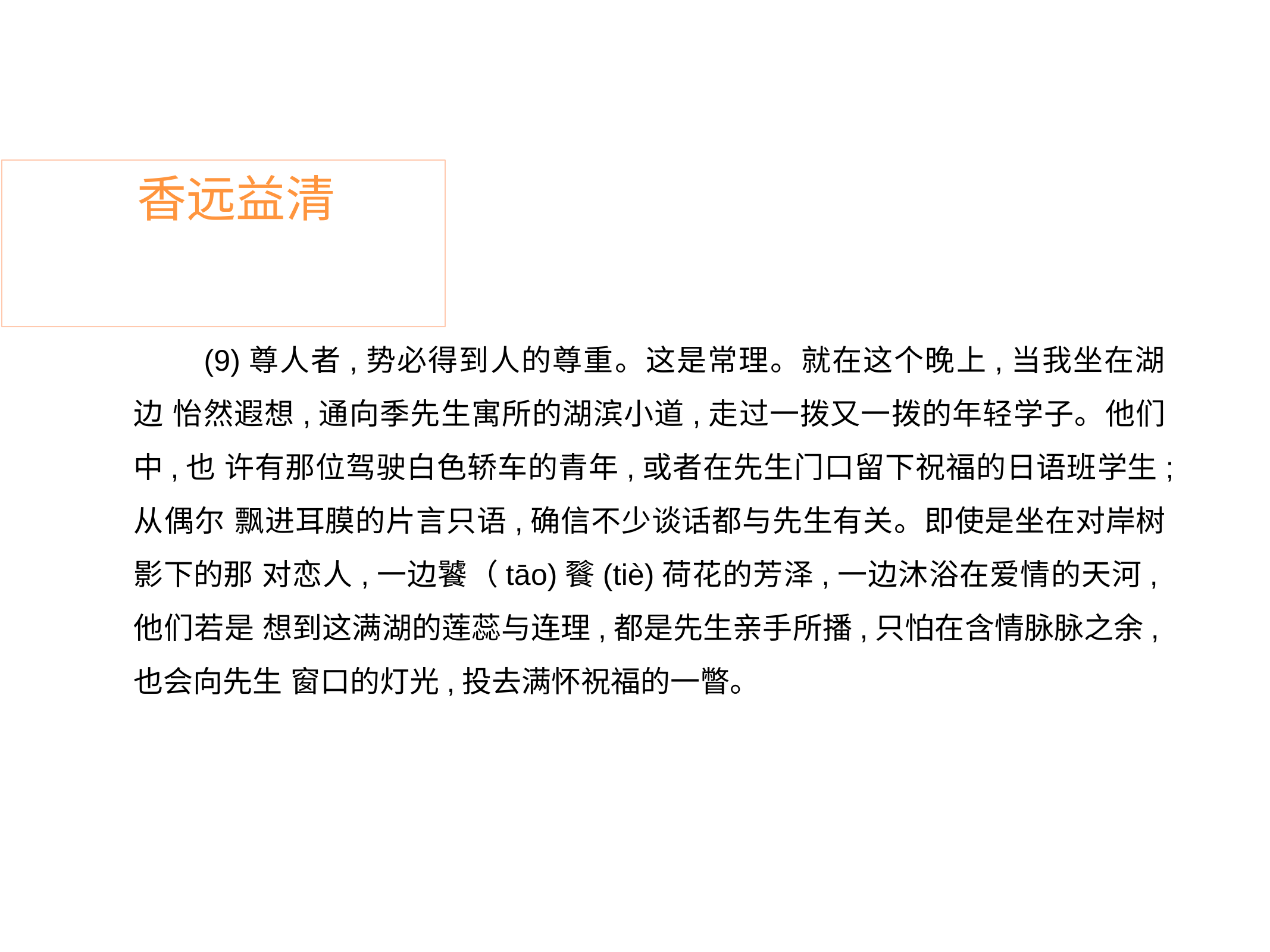

# 香远益清
(9)尊人者,势必得到人的尊重。这是常理。就在这个晚上,当我坐在湖边 怡然遐想,通向季先生寓所的湖滨小道,走过一拨又一拨的年轻学子。他们中,也 许有那位驾驶白色轿车的青年,或者在先生门口留下祝福的日语班学生;从偶尔 飘进耳膜的片言只语,确信不少谈话都与先生有关。即使是坐在对岸树影下的那 对恋人,一边饕（tāo)餮(tiè)荷花的芳泽,一边沐浴在爱情的天河,他们若是 想到这满湖的莲蕊与连理,都是先生亲手所播,只怕在含情脉脉之余,也会向先生 窗口的灯光,投去满怀祝福的一瞥。